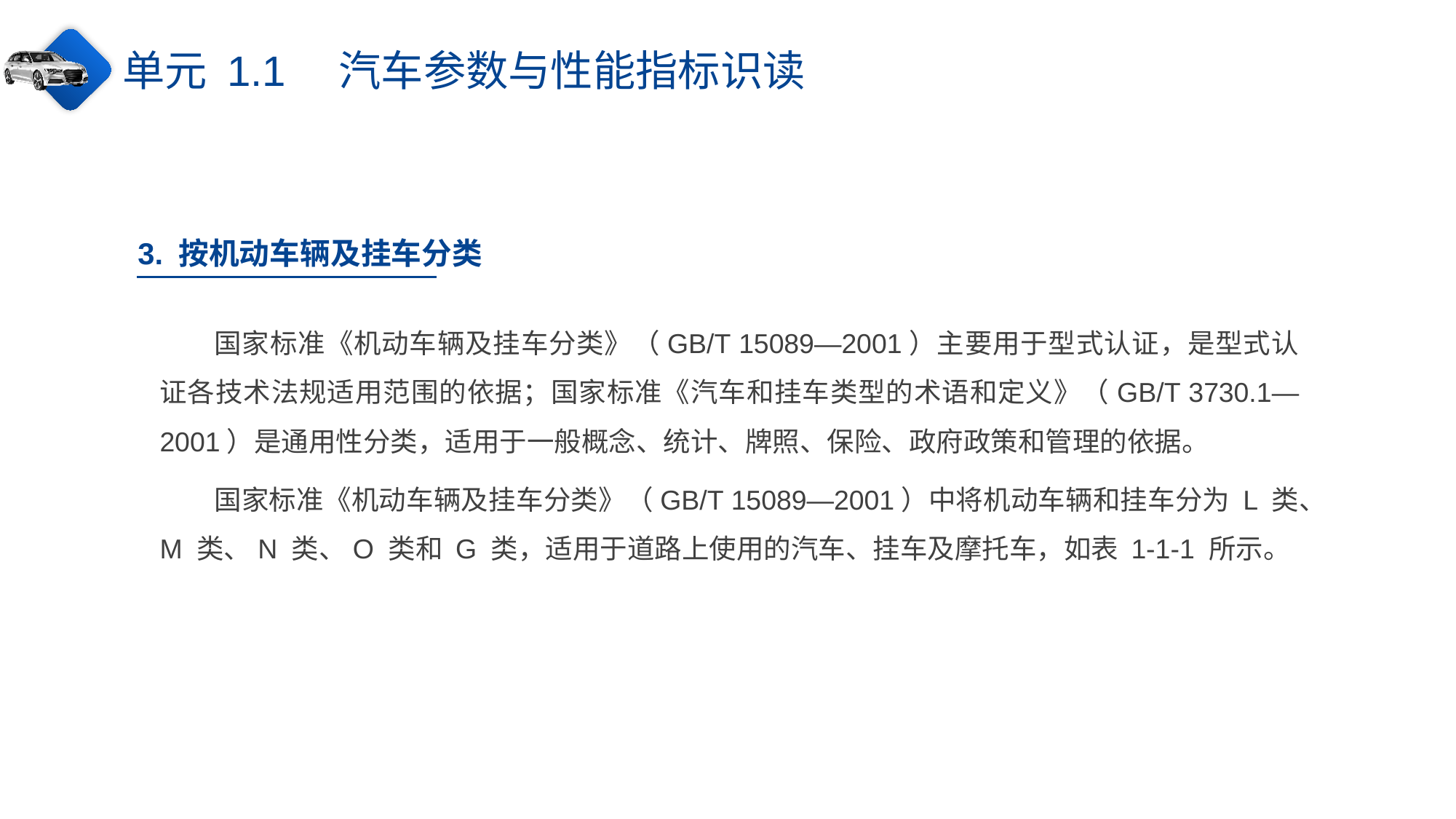

单元 1.1　汽车参数与性能指标识读
3. 按机动车辆及挂车分类
国家标准《机动车辆及挂车分类》（GB/T 15089—2001）主要用于型式认证，是型式认证各技术法规适用范围的依据；国家标准《汽车和挂车类型的术语和定义》（GB/T 3730.1—2001）是通用性分类，适用于一般概念、统计、牌照、保险、政府政策和管理的依据。
国家标准《机动车辆及挂车分类》（GB/T 15089—2001）中将机动车辆和挂车分为 L 类、M 类、N 类、O 类和 G 类，适用于道路上使用的汽车、挂车及摩托车，如表 1-1-1 所示。